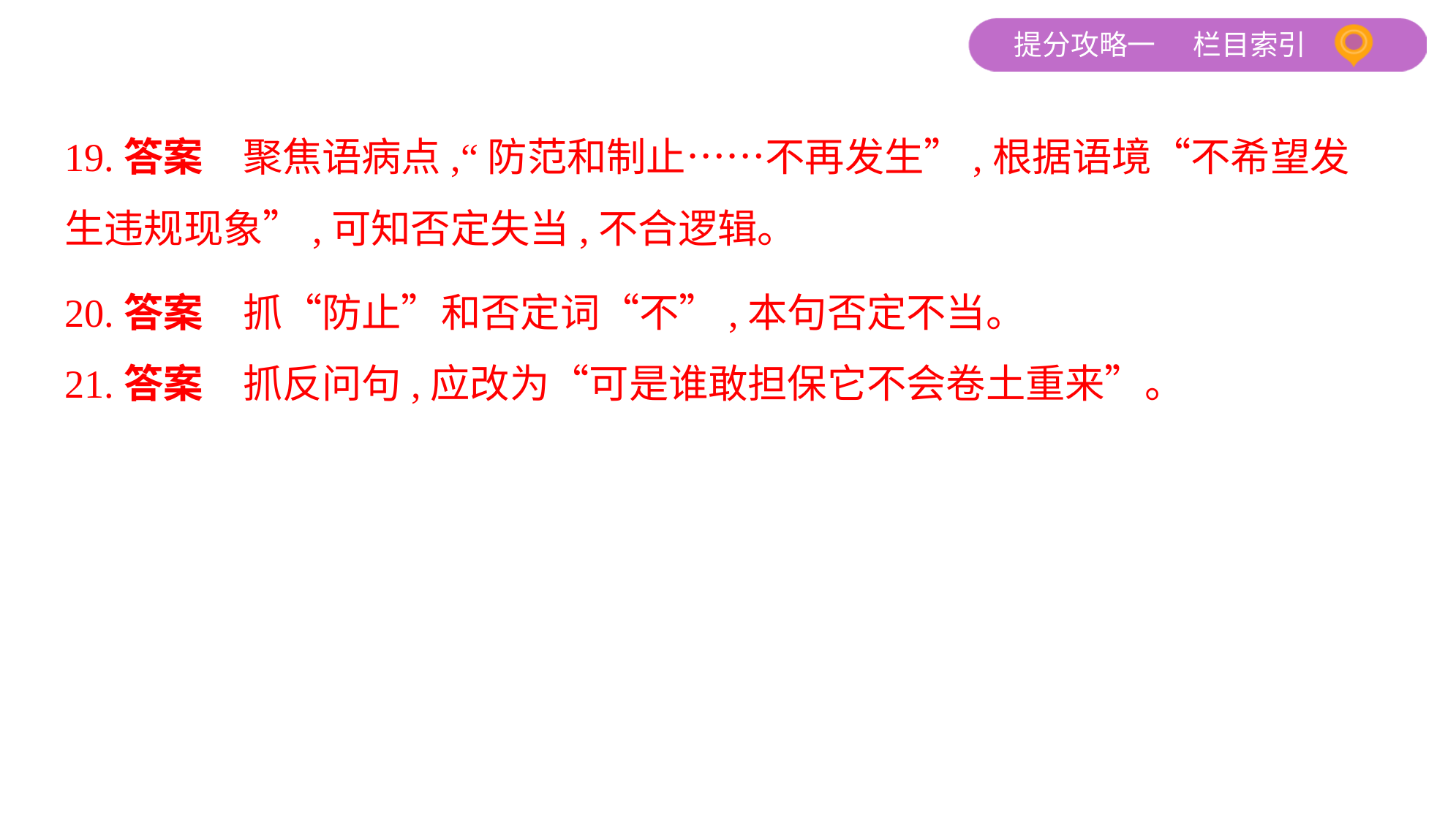

19.答案　聚焦语病点,“防范和制止……不再发生”,根据语境“不希望发
生违规现象”,可知否定失当,不合逻辑。
20.答案　抓“防止”和否定词“不”,本句否定不当。
21.答案　抓反问句,应改为“可是谁敢担保它不会卷土重来”。